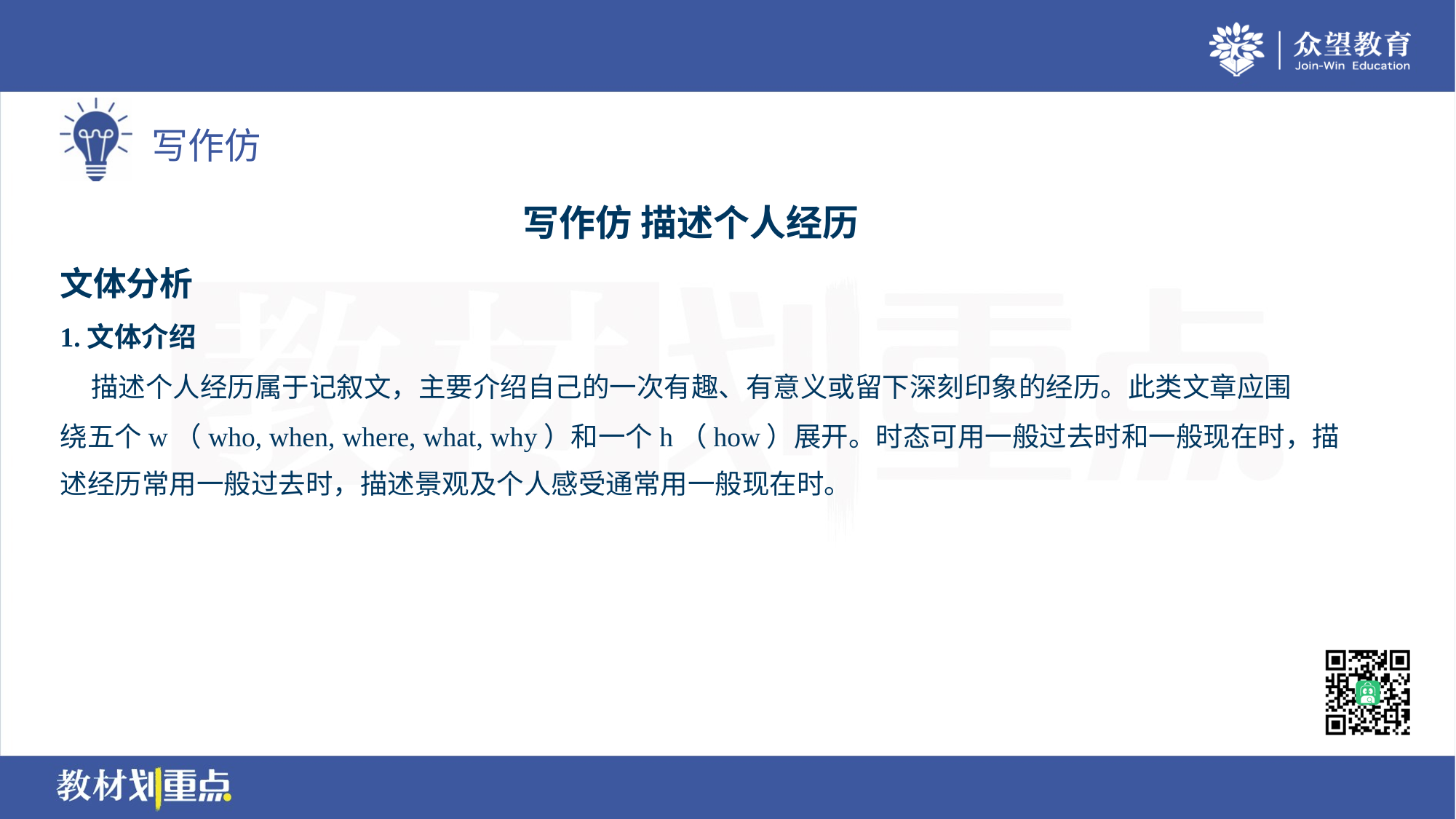

写作仿 描述个人经历
文体分析
1.文体介绍
    描述个人经历属于记叙文，主要介绍自己的一次有趣、有意义或留下深刻印象的经历。此类文章应围
绕五个w（who, when, where, what, why）和一个h（how）展开。时态可用一般过去时和一般现在时，描
述经历常用一般过去时，描述景观及个人感受通常用一般现在时。